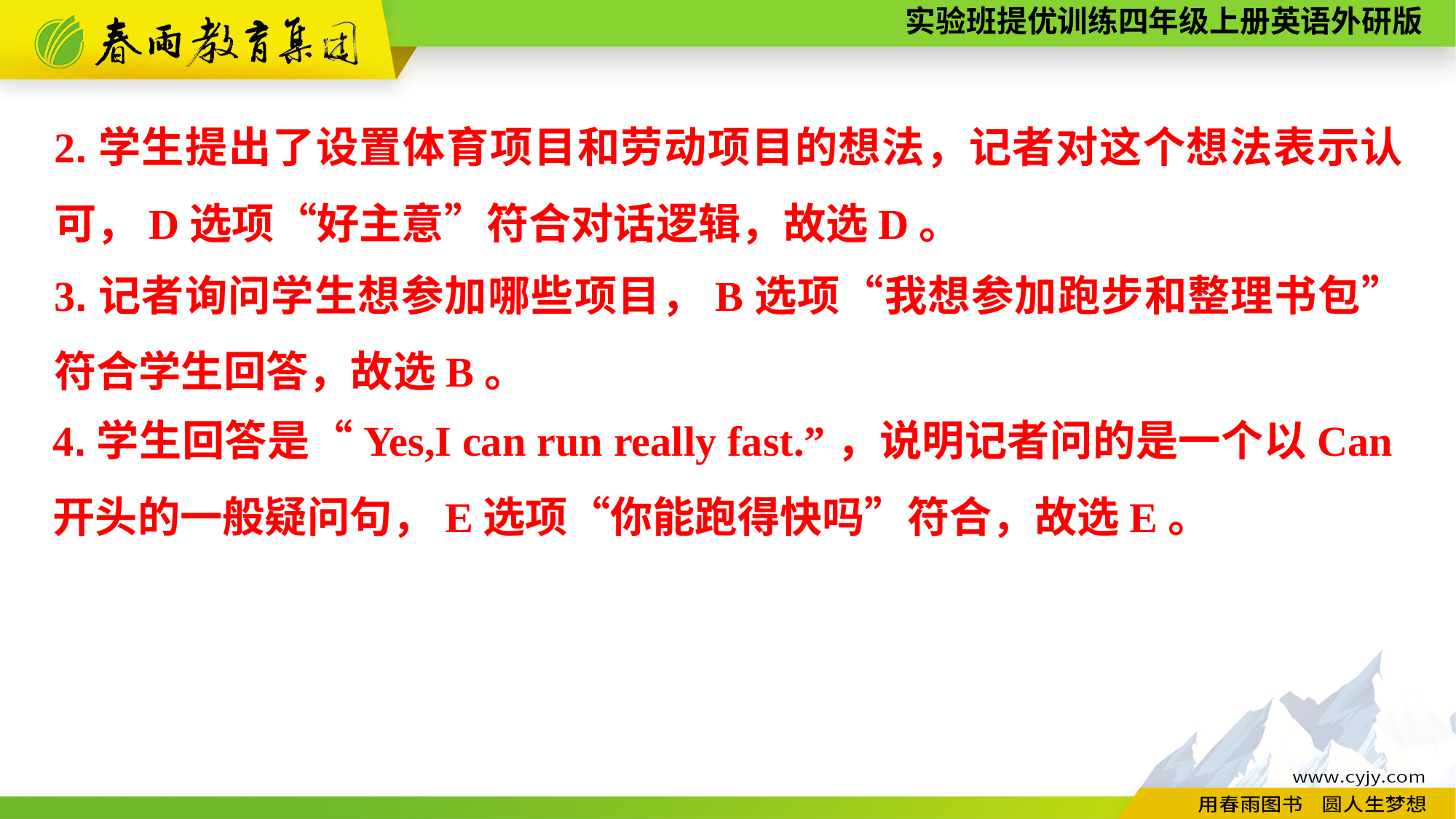

2.学生提出了设置体育项目和劳动项目的想法，记者对这个想法表示认可，D选项“好主意”符合对话逻辑，故选D。
3.记者询问学生想参加哪些项目，B选项“我想参加跑步和整理书包”符合学生回答，故选B。
4.学生回答是“Yes,I can run really fast.”，说明记者问的是一个以Can开头的一般疑问句，E选项“你能跑得快吗”符合，故选E。